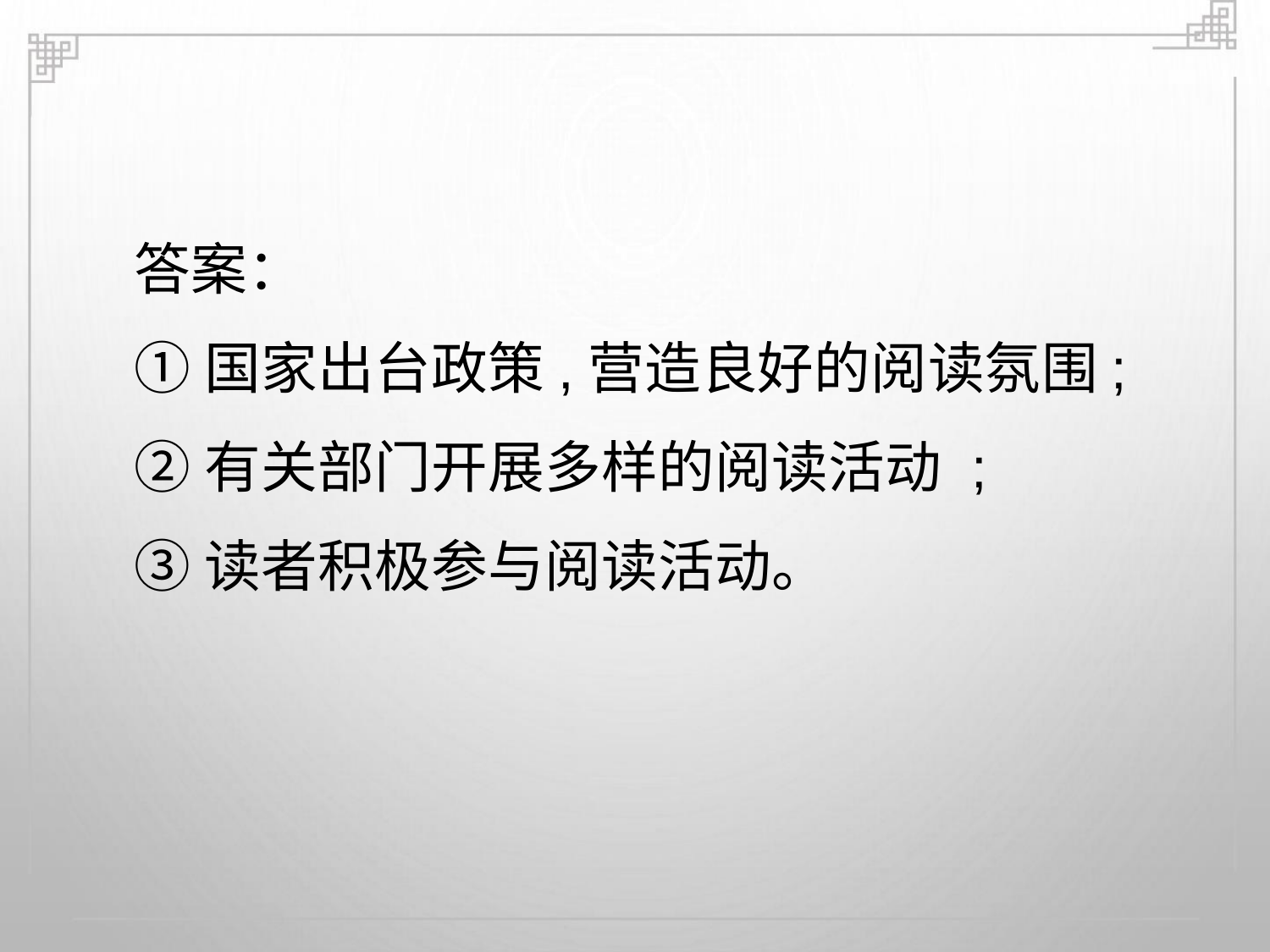

答案：
①国家出台政策,营造良好的阅读氛围;
②有关部门开展多样的阅读活动 ;
③读者积极参与阅读活动。